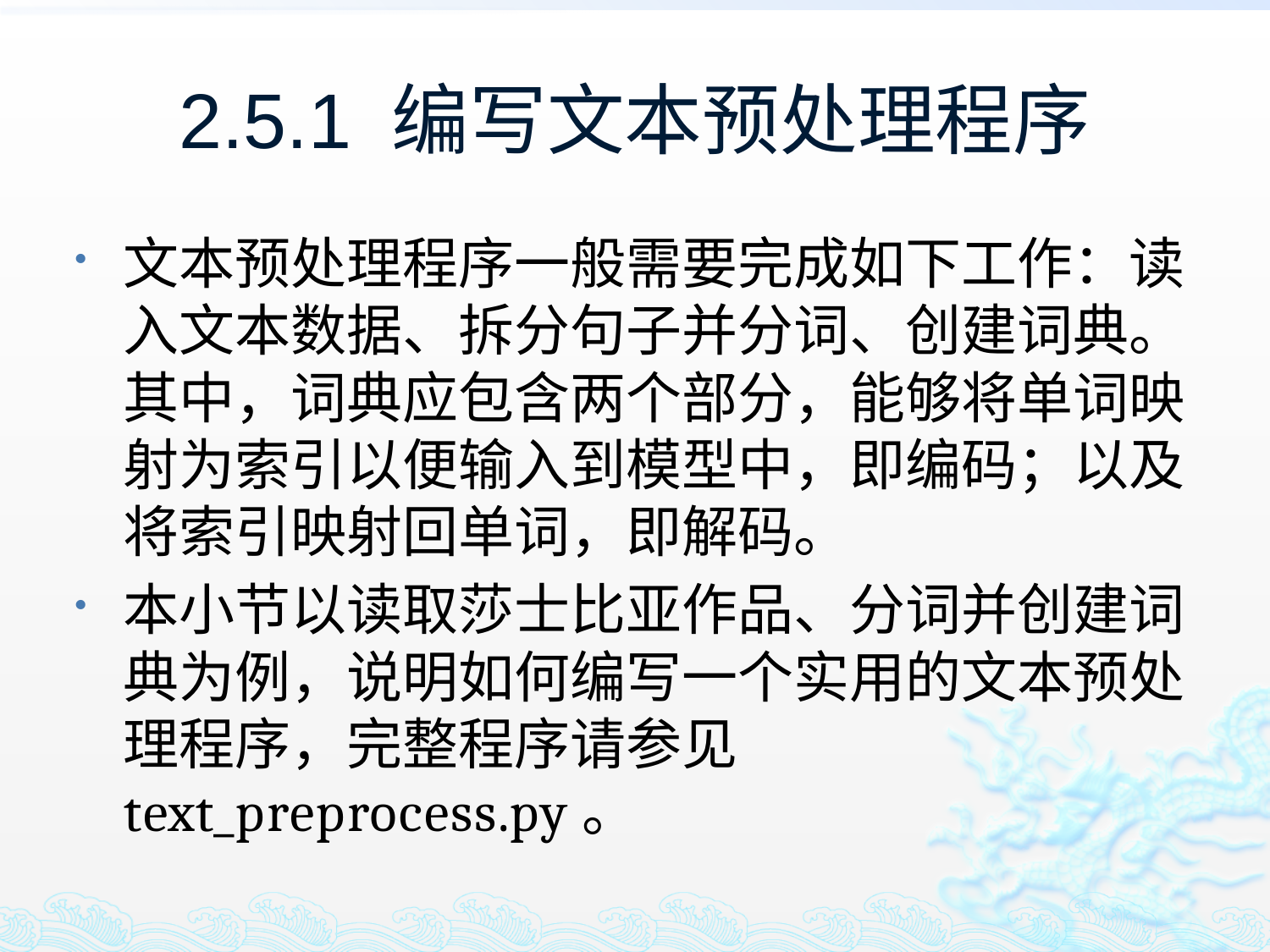

# 2.5.1 编写文本预处理程序
文本预处理程序一般需要完成如下工作：读入文本数据、拆分句子并分词、创建词典。其中，词典应包含两个部分，能够将单词映射为索引以便输入到模型中，即编码；以及将索引映射回单词，即解码。
本小节以读取莎士比亚作品、分词并创建词典为例，说明如何编写一个实用的文本预处理程序，完整程序请参见text_preprocess.py。